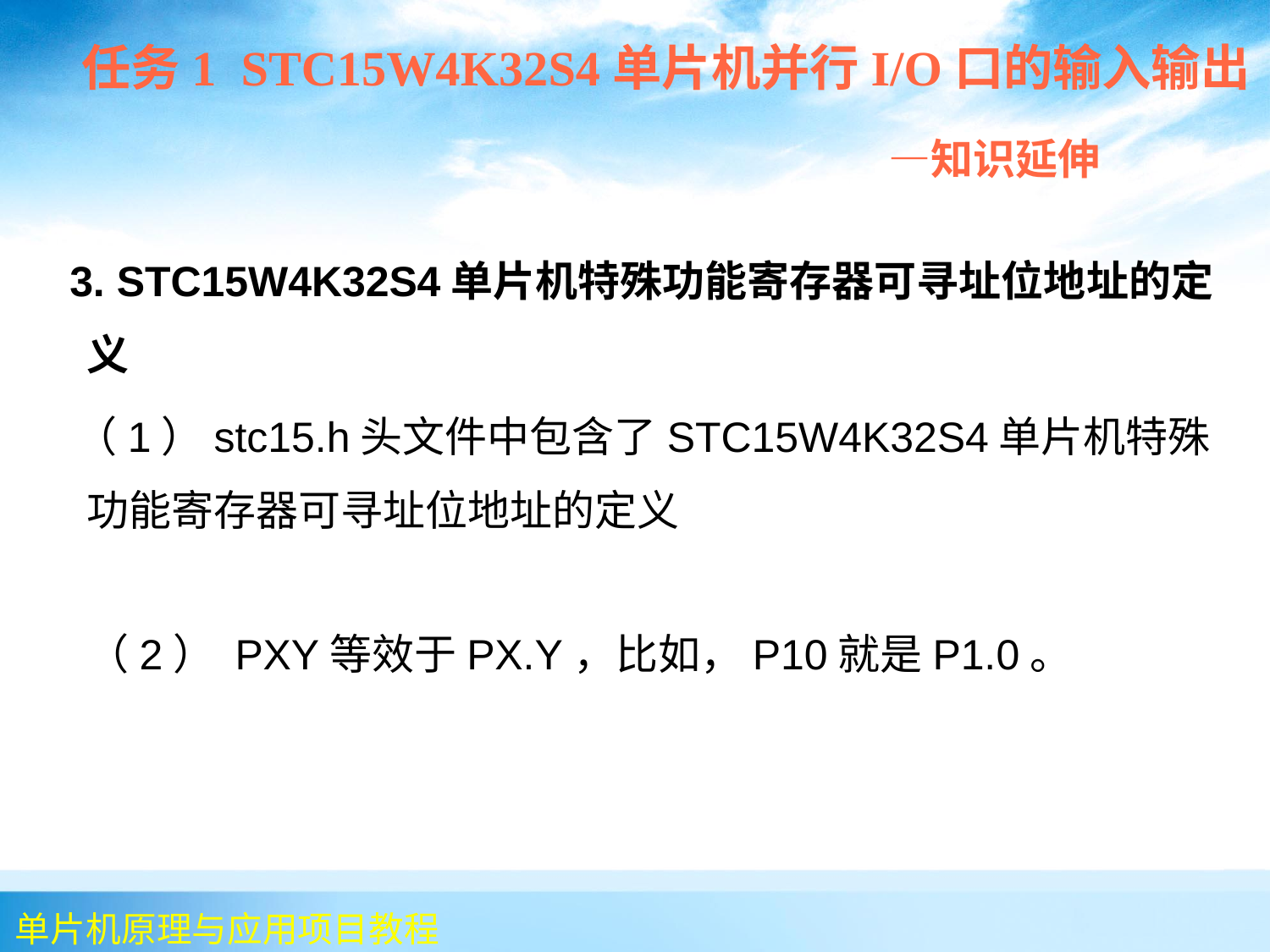

任务1  STC15W4K32S4单片机并行I/O口的输入输出
                                                                            —知识延伸
  3. STC15W4K32S4单片机特殊功能寄存器可寻址位地址的定义
  （1）stc15.h头文件中包含了STC15W4K32S4单片机特殊功能寄存器可寻址位地址的定义

	（2） PXY等效于PX.Y，比如，P10就是P1.0。